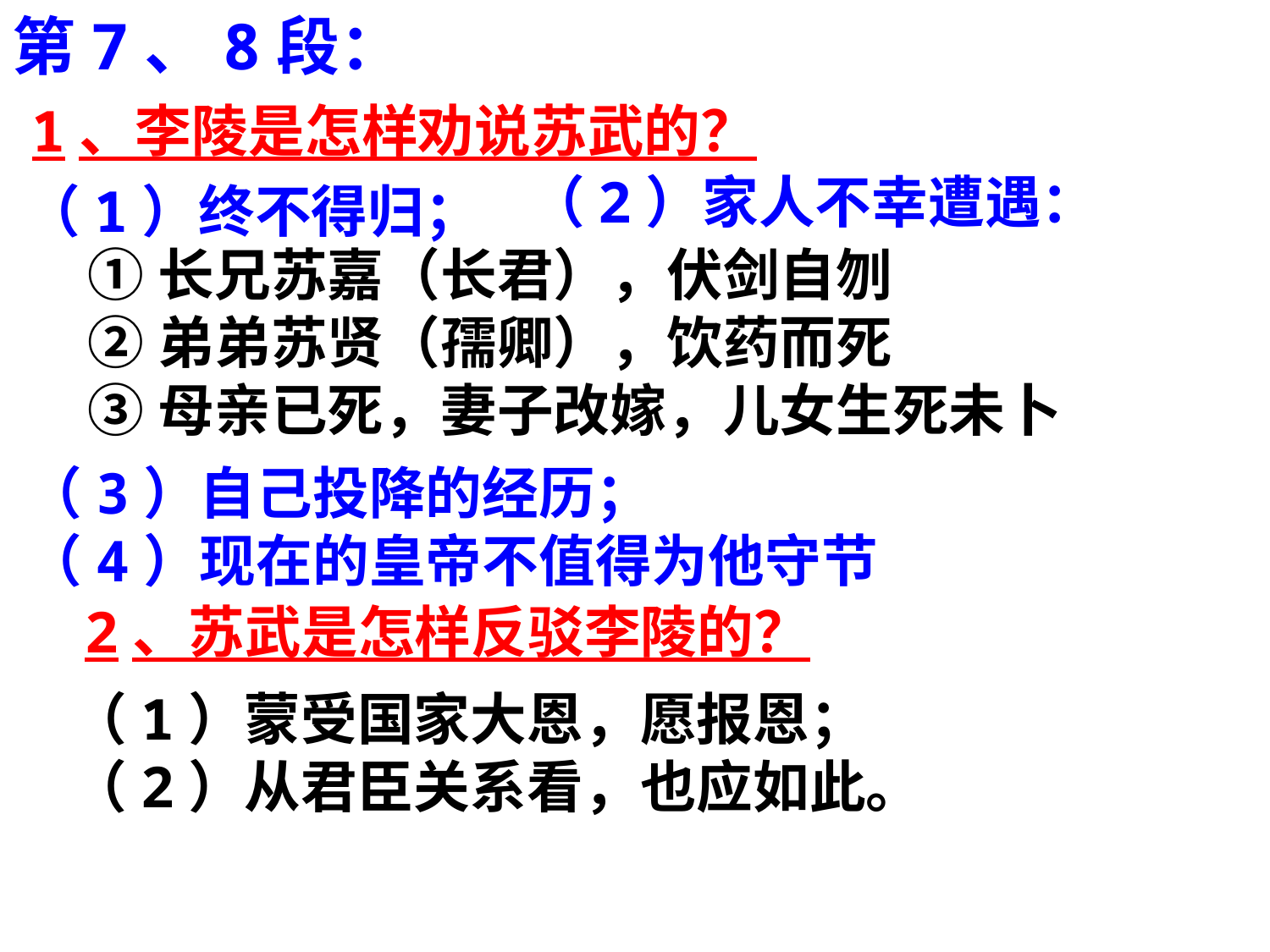

第7、8段：
1、李陵是怎样劝说苏武的？

（2）家人不幸遭遇：
（1）终不得归；
①长兄苏嘉（长君），伏剑自刎
②弟弟苏贤（孺卿），饮药而死
③母亲已死，妻子改嫁，儿女生死未卜
（3）自己投降的经历；
（4）现在的皇帝不值得为他守节
2、苏武是怎样反驳李陵的？
（1）蒙受国家大恩，愿报恩；
（2）从君臣关系看，也应如此。